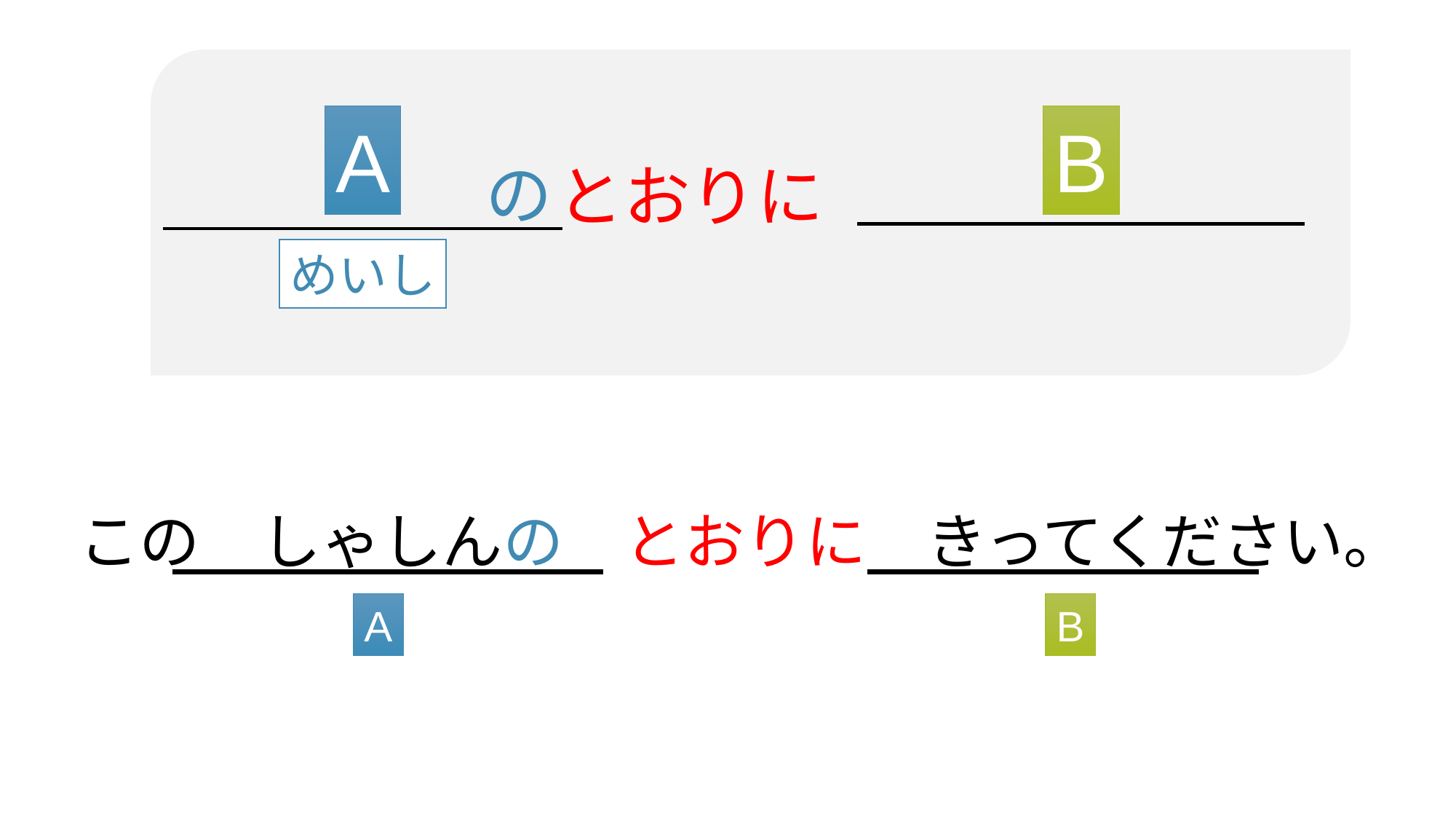

A
B
の
とおりに
めいし
この　しゃしんの　とおりに　きってください。
A
B